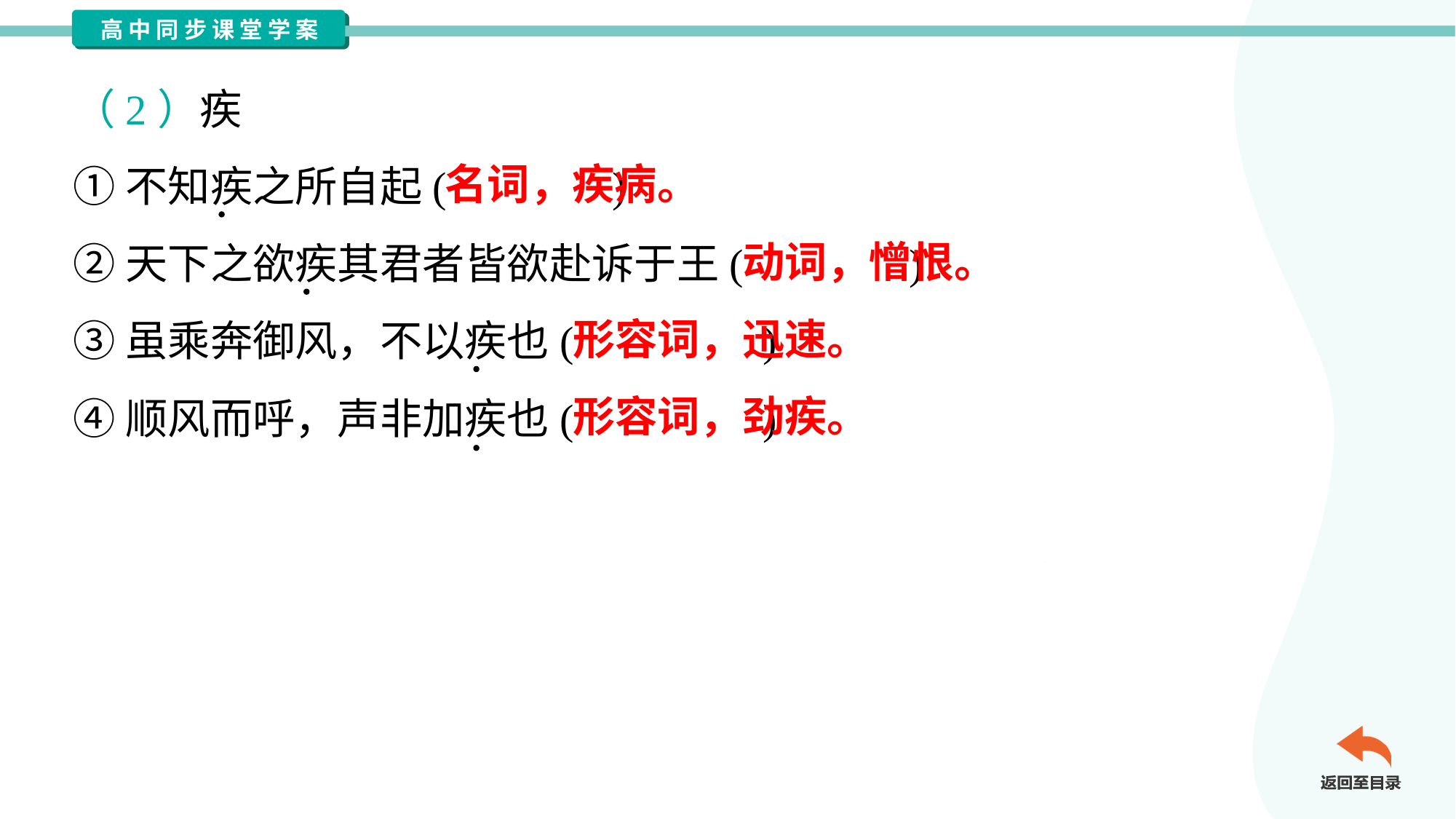

（2）疾
①不知疾之所自起(              )
②天下之欲疾其君者皆欲赴诉于王(              )
③虽乘奔御风，不以疾也(                )
④顺风而呼，声非加疾也(                )
名词，疾病。
动词，憎恨。

形容词，迅速。

形容词，劲疾。